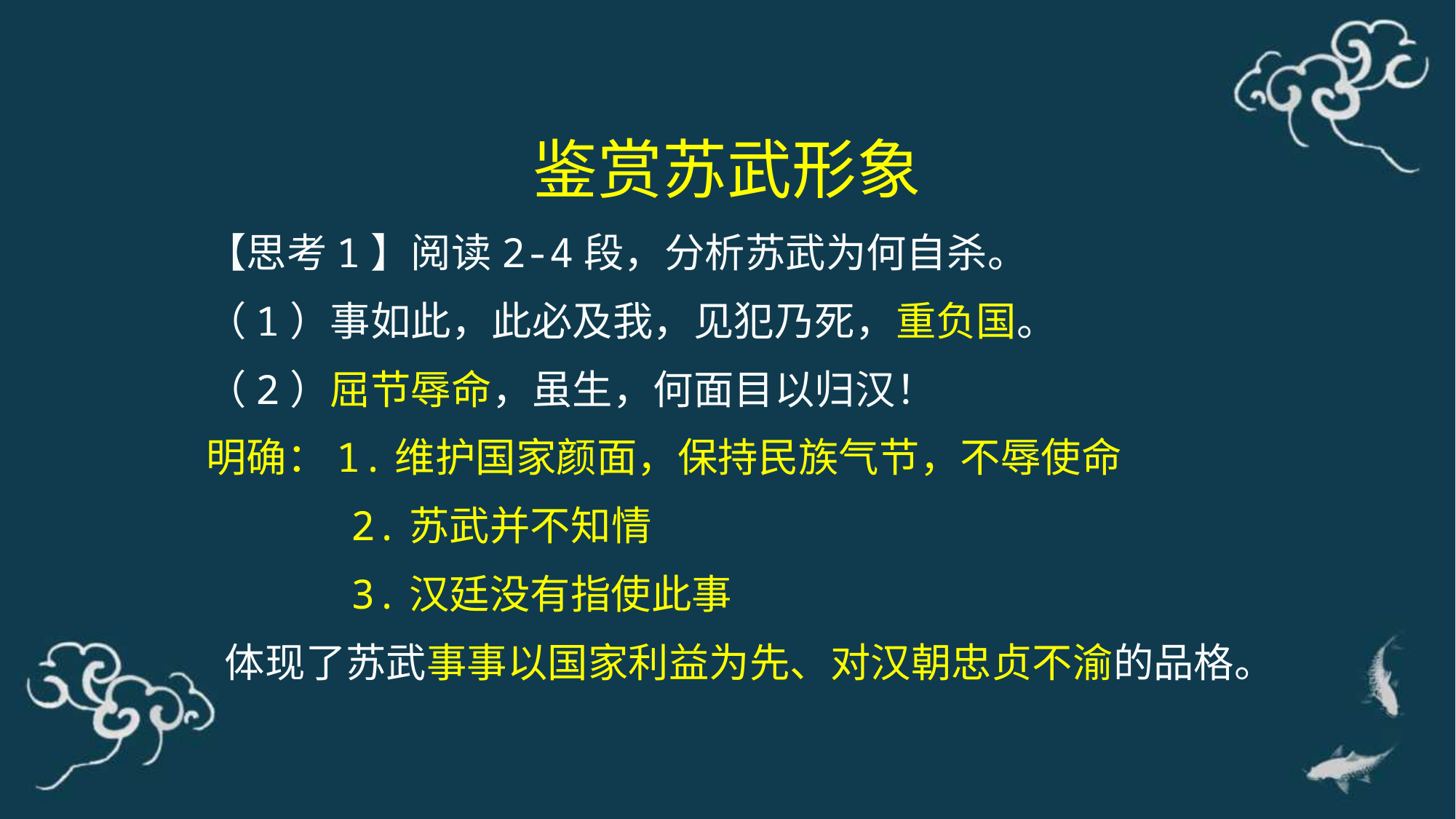

鉴赏苏武形象
【思考1】阅读2-4段，分析苏武为何自杀。
（1）事如此，此必及我，见犯乃死，重负国。
（2）屈节辱命，虽生，何面目以归汉！
明确：1.维护国家颜面，保持民族气节，不辱使命
      2.苏武并不知情
      3.汉廷没有指使此事
 体现了苏武事事以国家利益为先、对汉朝忠贞不渝的品格。